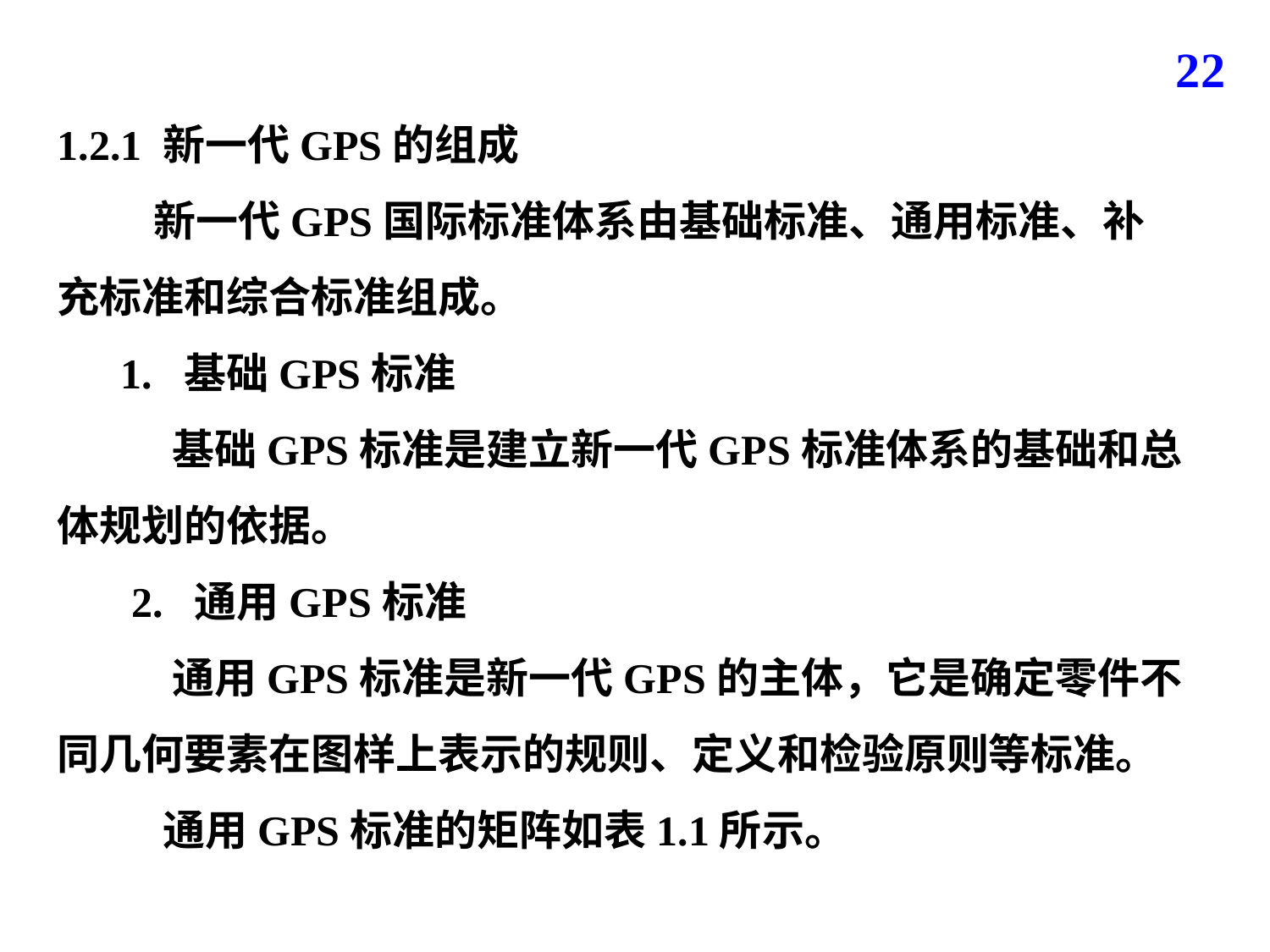

22
1.2.1 新一代GPS的组成
         新一代GPS国际标准体系由基础标准、通用标准、补充标准和综合标准组成。
      1.  基础GPS标准
           基础GPS标准是建立新一代GPS标准体系的基础和总体规划的依据。
       2.  通用GPS标准
           通用GPS标准是新一代GPS的主体，它是确定零件不同几何要素在图样上表示的规则、定义和检验原则等标准。
          通用GPS标准的矩阵如表1.1所示。